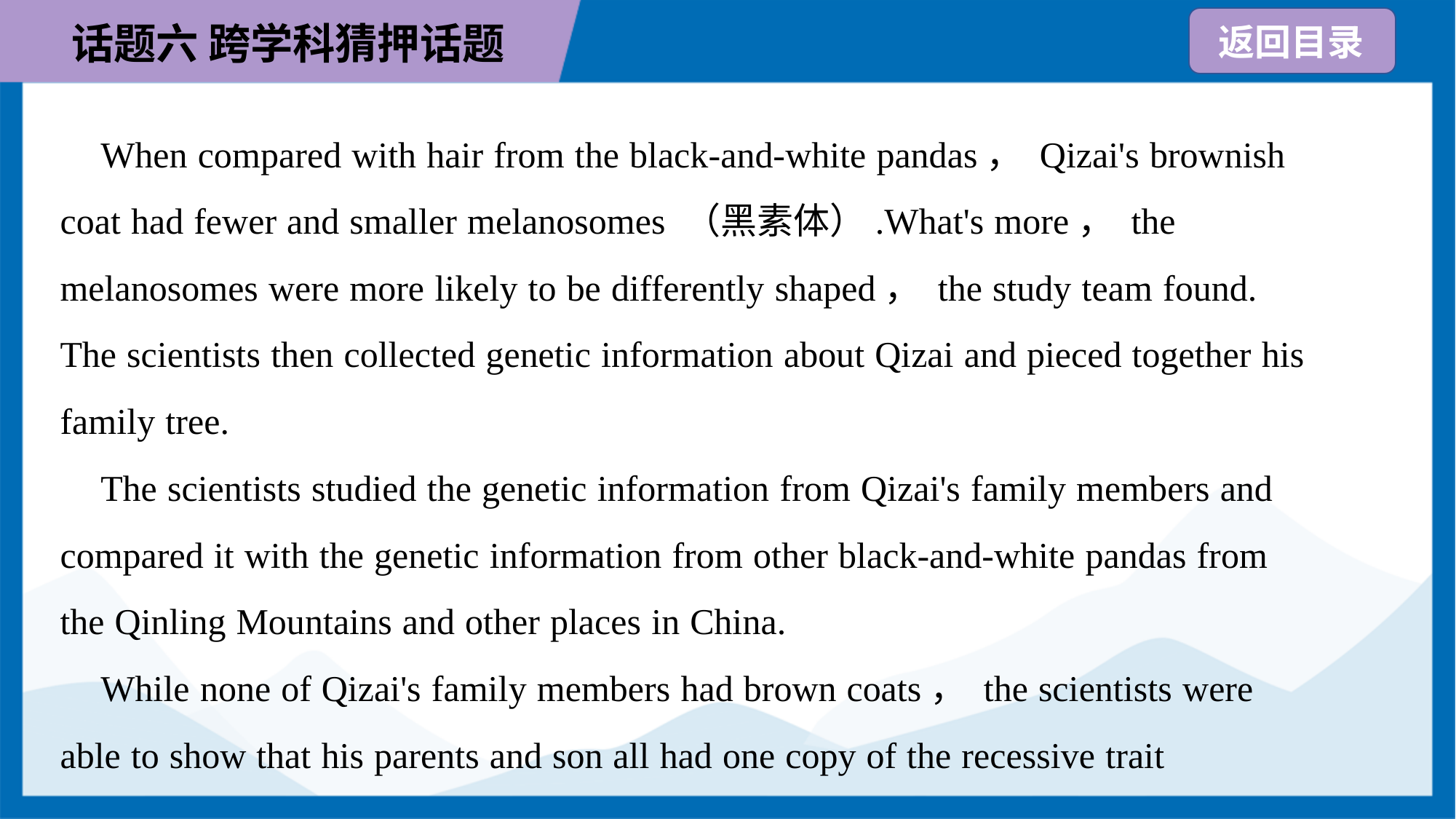

When compared with hair from the black-and-white pandas， Qizai's brownish
coat had fewer and smaller melanosomes （黑素体）.What's more， the
melanosomes were more likely to be differently shaped， the study team found.
The scientists then collected genetic information about Qizai and pieced together his
family tree.
    The scientists studied the genetic information from Qizai's family members and
compared it with the genetic information from other black-and-white pandas from
the Qinling Mountains and other places in China.
    While none of Qizai's family members had brown coats， the scientists were
able to show that his parents and son all had one copy of the recessive trait